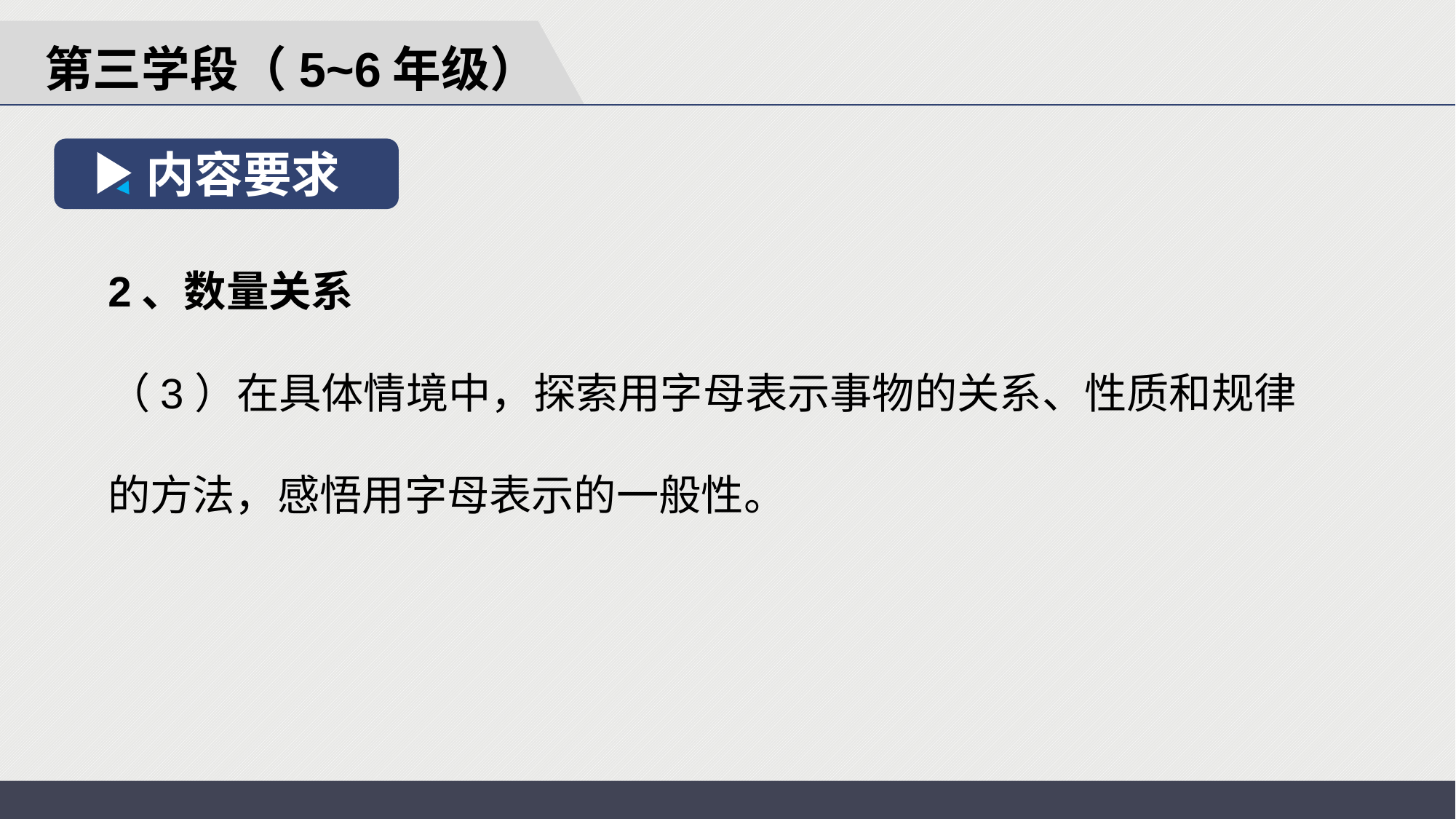

第三学段（5~6年级）
内容要求

2、数量关系
（3）在具体情境中，探索用字母表示事物的关系、性质和规律的方法，感悟用字母表示的一般性。